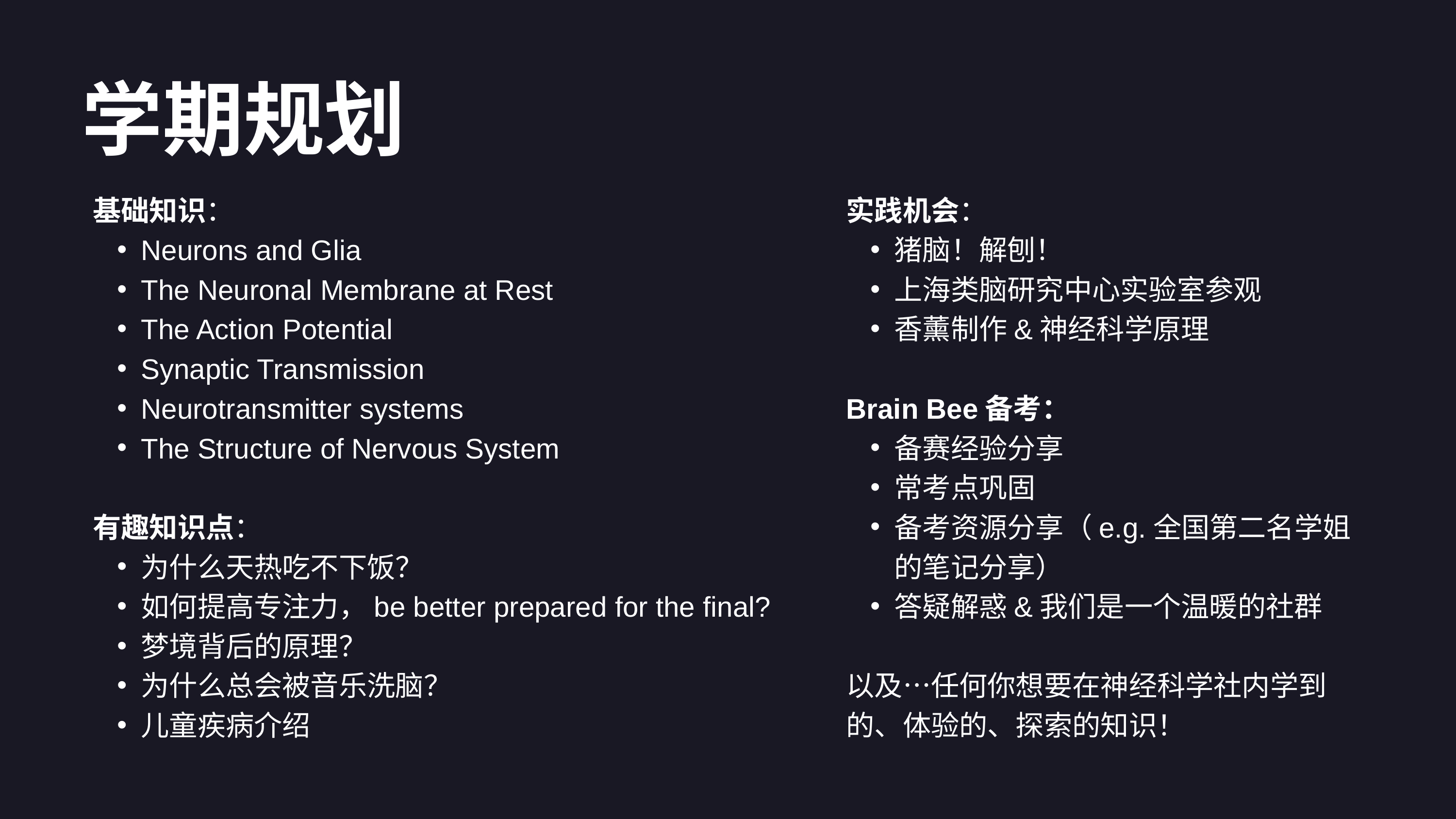

学期规划
基础知识：
Neurons and Glia
The Neuronal Membrane at Rest
The Action Potential
Synaptic Transmission
Neurotransmitter systems
The Structure of Nervous System

有趣知识点：
为什么天热吃不下饭？
如何提高专注力，be better prepared for the final?
梦境背后的原理？
为什么总会被音乐洗脑？
儿童疾病介绍

实践机会：
猪脑！解刨！
上海类脑研究中心实验室参观
香薰制作&神经科学原理

Brain Bee备考：
备赛经验分享
常考点巩固
备考资源分享（e.g.全国第二名学姐的笔记分享）
答疑解惑&我们是一个温暖的社群

以及…任何你想要在神经科学社内学到的、体验的、探索的知识！